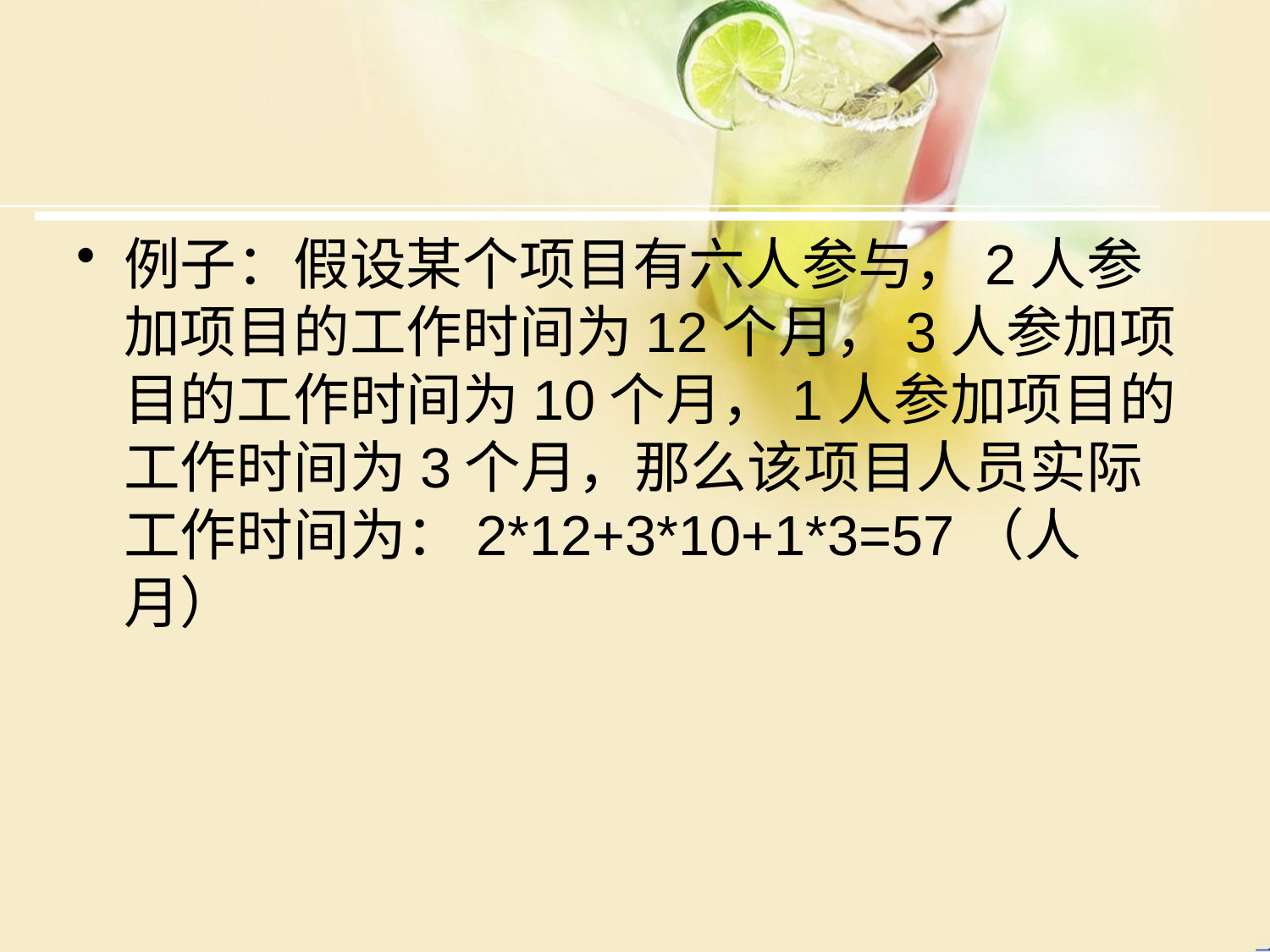

#
例子：假设某个项目有六人参与，2人参加项目的工作时间为12个月，3人参加项目的工作时间为10个月，1人参加项目的工作时间为3个月，那么该项目人员实际工作时间为：2*12+3*10+1*3=57（人月）